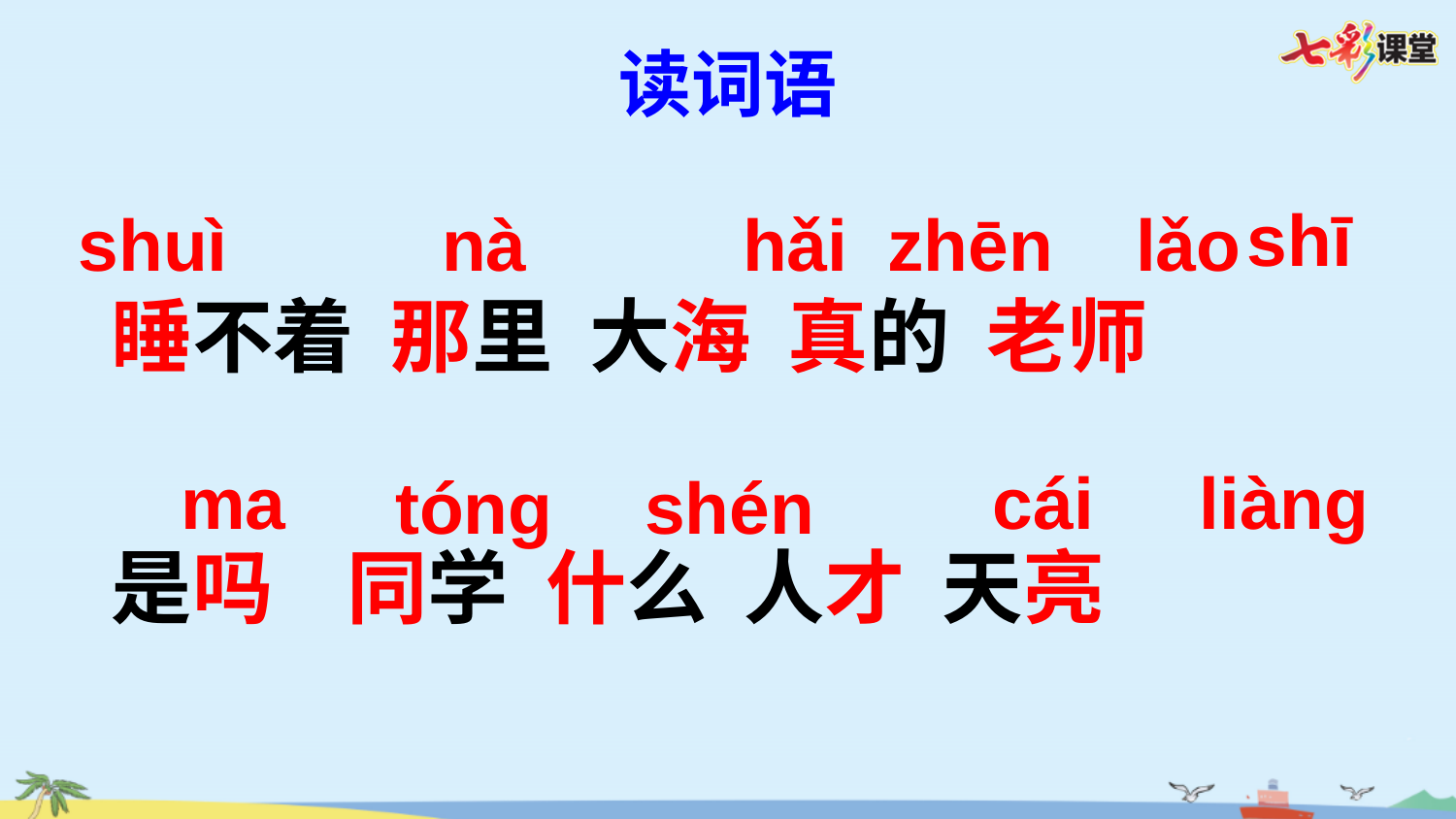

读词语
shī
shuì
nà
hǎi
zhēn
lǎo
睡不着  那里  大海  真的  老师

是吗    同学  什么  人才  天亮
ma
cái
liàng
tóng
shén